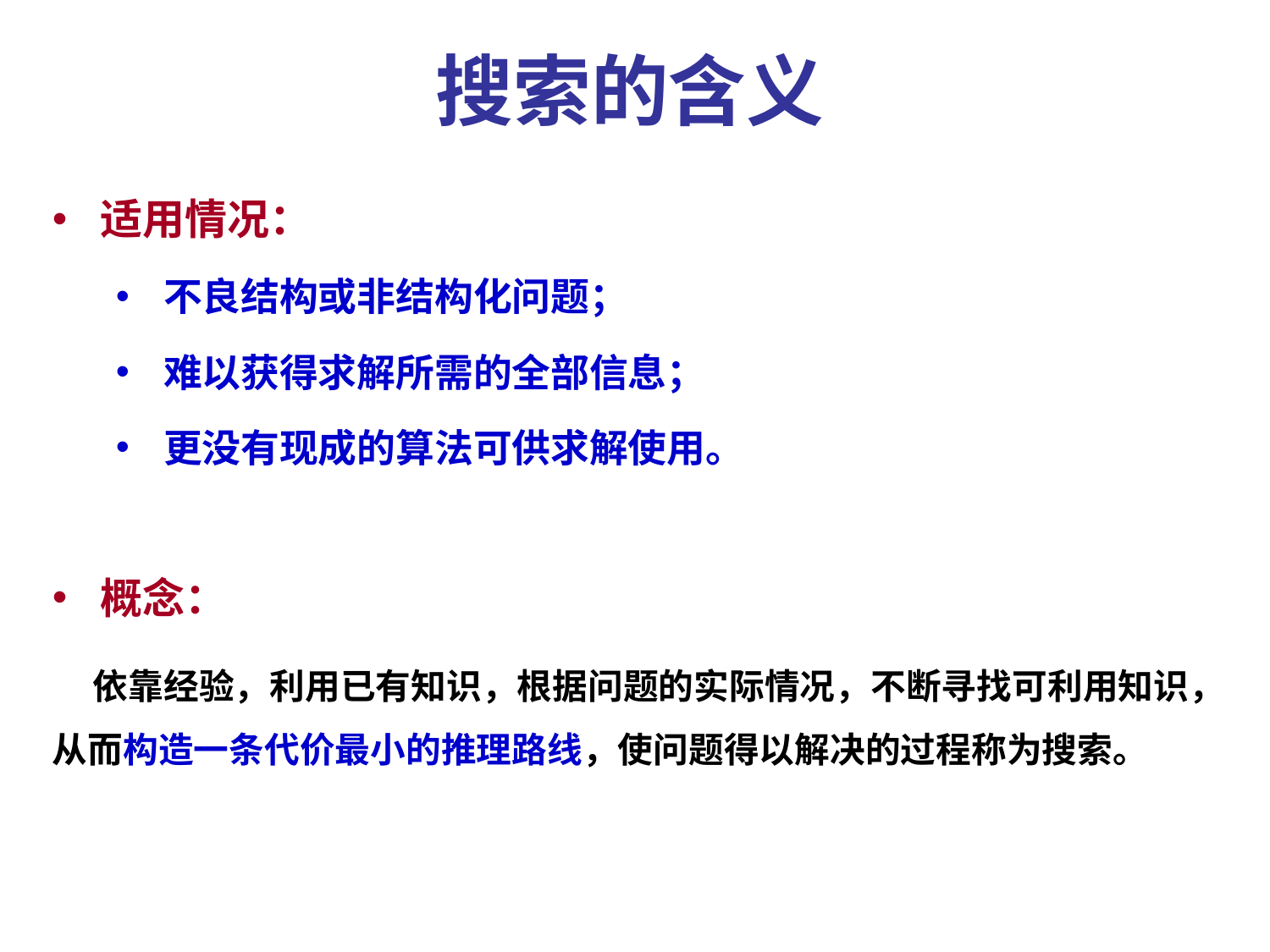

搜索的含义
适用情况：
不良结构或非结构化问题；
难以获得求解所需的全部信息；
更没有现成的算法可供求解使用。

概念：
    依靠经验，利用已有知识，根据问题的实际情况，不断寻找可利用知识，从而构造一条代价最小的推理路线，使问题得以解决的过程称为搜索。